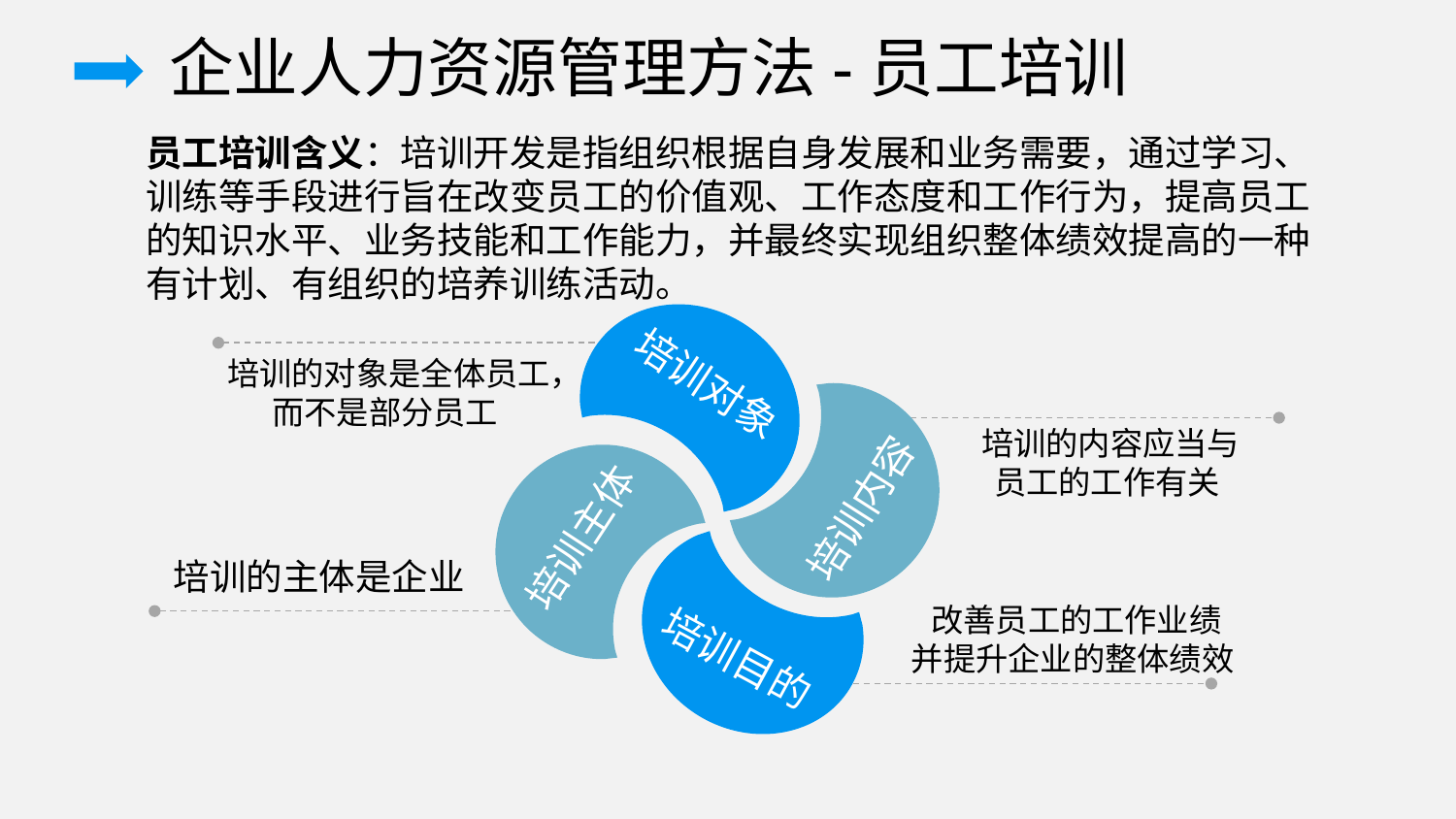

企业人力资源管理方法-员工培训
员工培训含义：培训开发是指组织根据自身发展和业务需要，通过学习、训练等手段进行旨在改变员工的价值观、工作态度和工作行为，提高员工的知识水平、业务技能和工作能力，并最终实现组织整体绩效提高的一种有计划、有组织的培养训练活动。

培训对象
培训内容
培训主体
培训目的
培训的对象是全体员工，而不是部分员工
培训的内容应当与
员工的工作有关
培训的主体是企业
改善员工的工作业绩
并提升企业的整体绩效